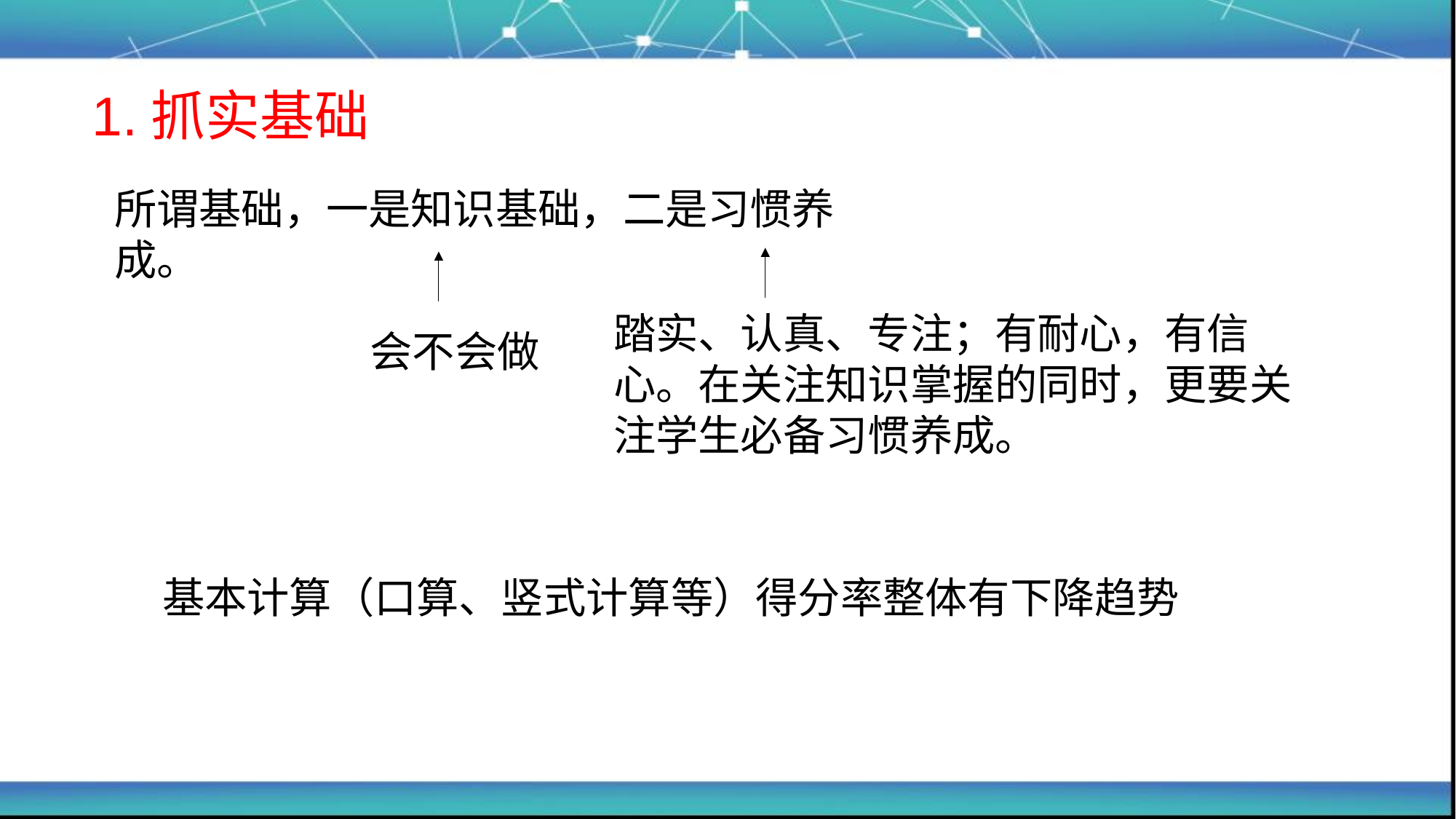

# 1.抓实基础
所谓基础，一是知识基础，二是习惯养成。

踏实、认真、专注；有耐心，有信心。在关注知识掌握的同时，更要关注学生必备习惯养成。
会不会做
基本计算（口算、竖式计算等）得分率整体有下降趋势